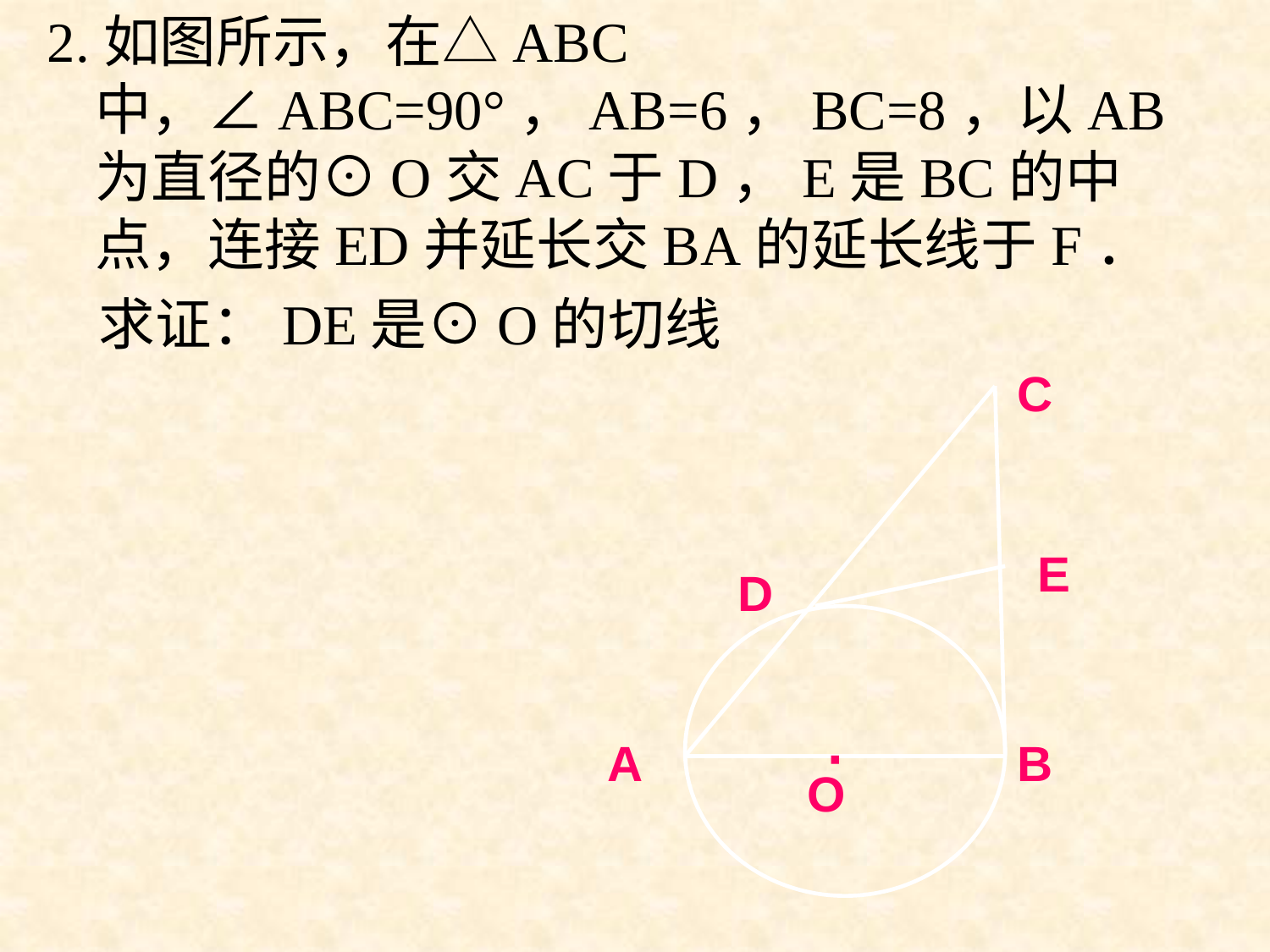

2.如图所示，在△ABC中，∠ABC=90°，AB=6，BC=8，以AB为直径的⊙O交AC于D，E是BC的中点，连接ED并延长交BA的延长线于F．
   求证：DE是⊙O的切线
C

E
D

·
A
B

O